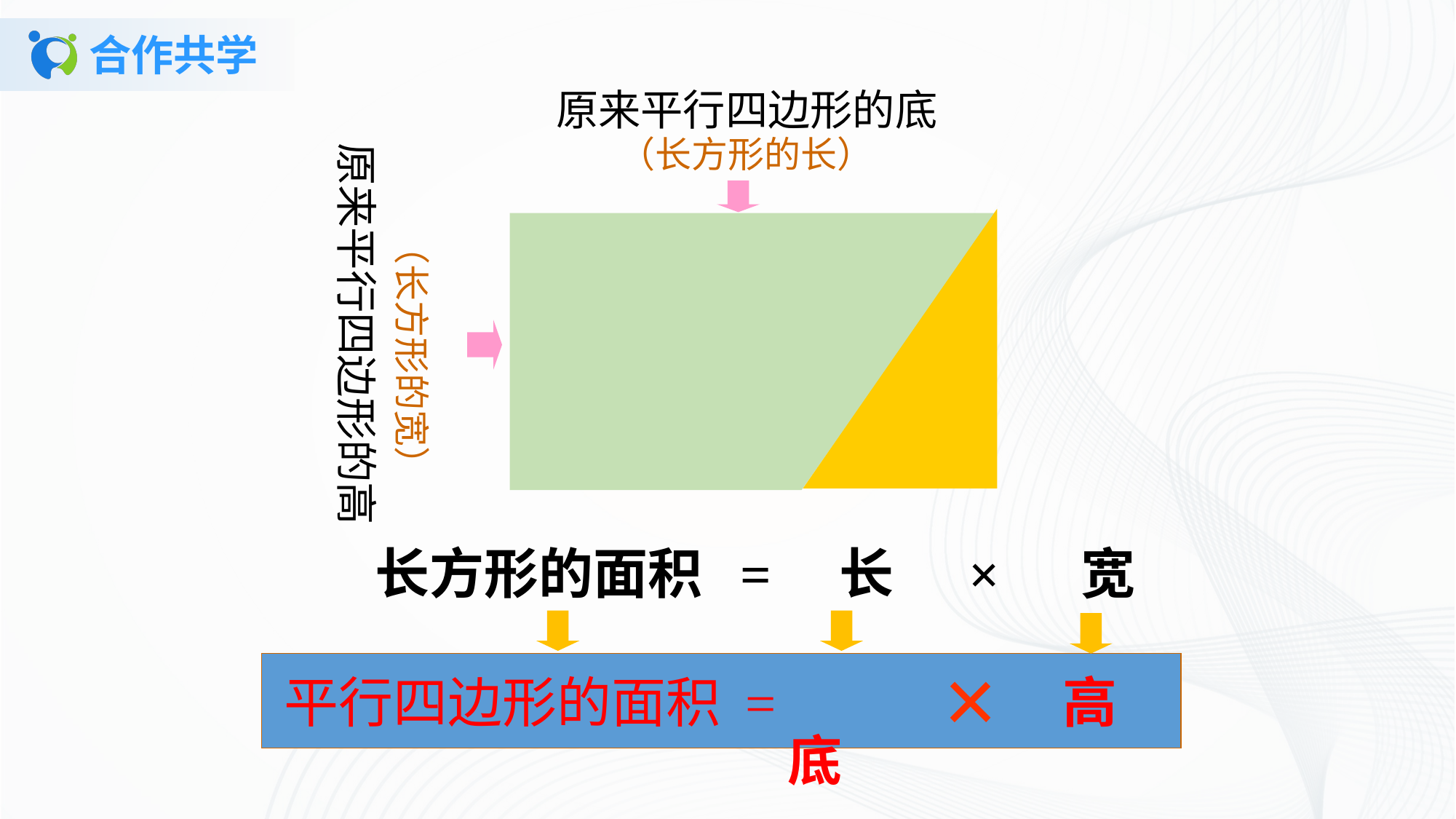

# 合作共学
原来平行四边形的底
（长方形的长）
原来平行四边形的高

（长方形的宽）

长方形的面积  =    长     ×     宽

×

平行四边形的面积 =
  底
高